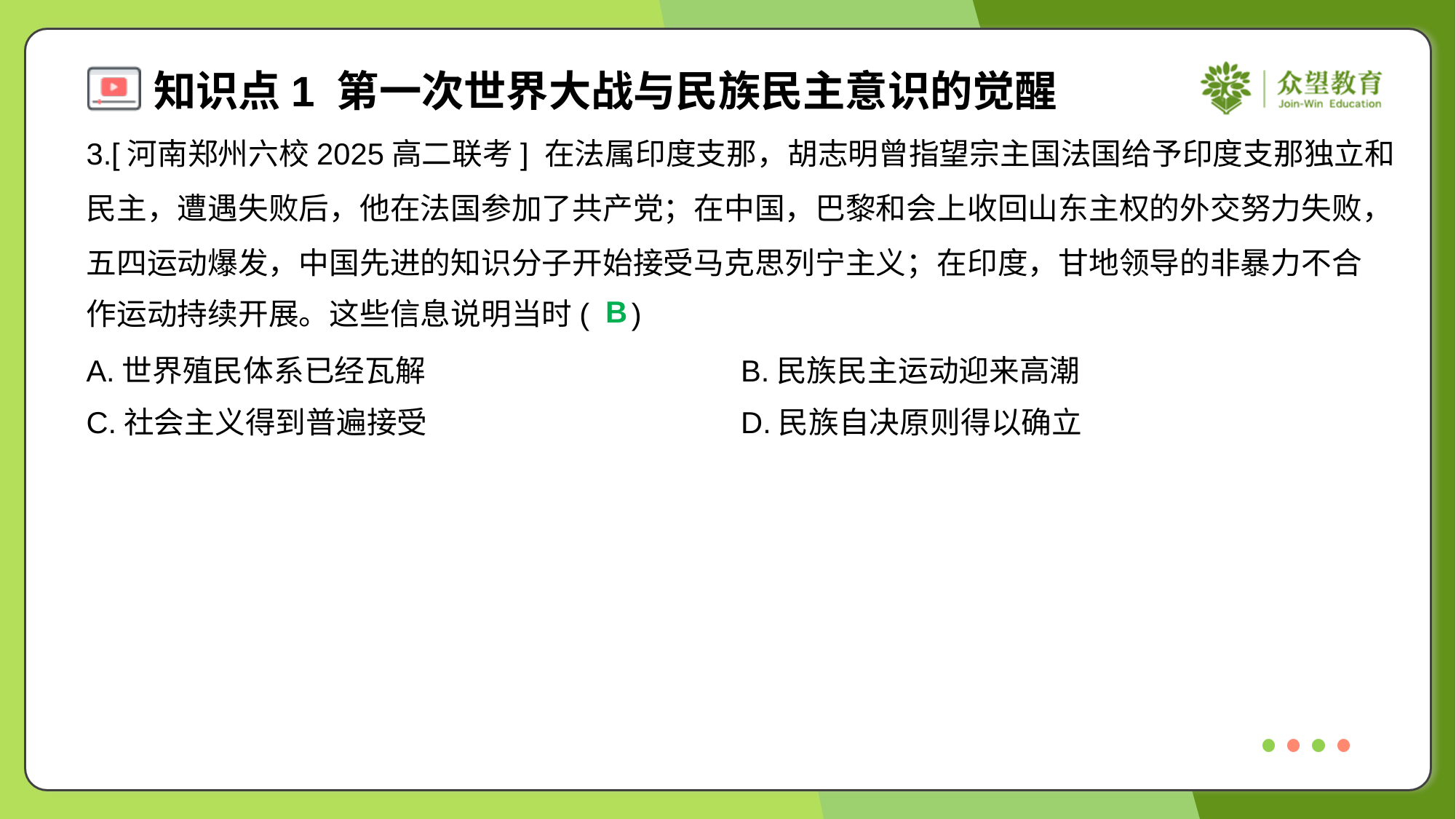

3.[河南郑州六校2025高二联考] 在法属印度支那，胡志明曾指望宗主国法国给予印度支那独立和
民主，遭遇失败后，他在法国参加了共产党；在中国，巴黎和会上收回山东主权的外交努力失败，
五四运动爆发，中国先进的知识分子开始接受马克思列宁主义；在印度，甘地领导的非暴力不合
作运动持续开展。这些信息说明当时(     )
B
A.世界殖民体系已经瓦解	B.民族民主运动迎来高潮
C.社会主义得到普遍接受	D.民族自决原则得以确立